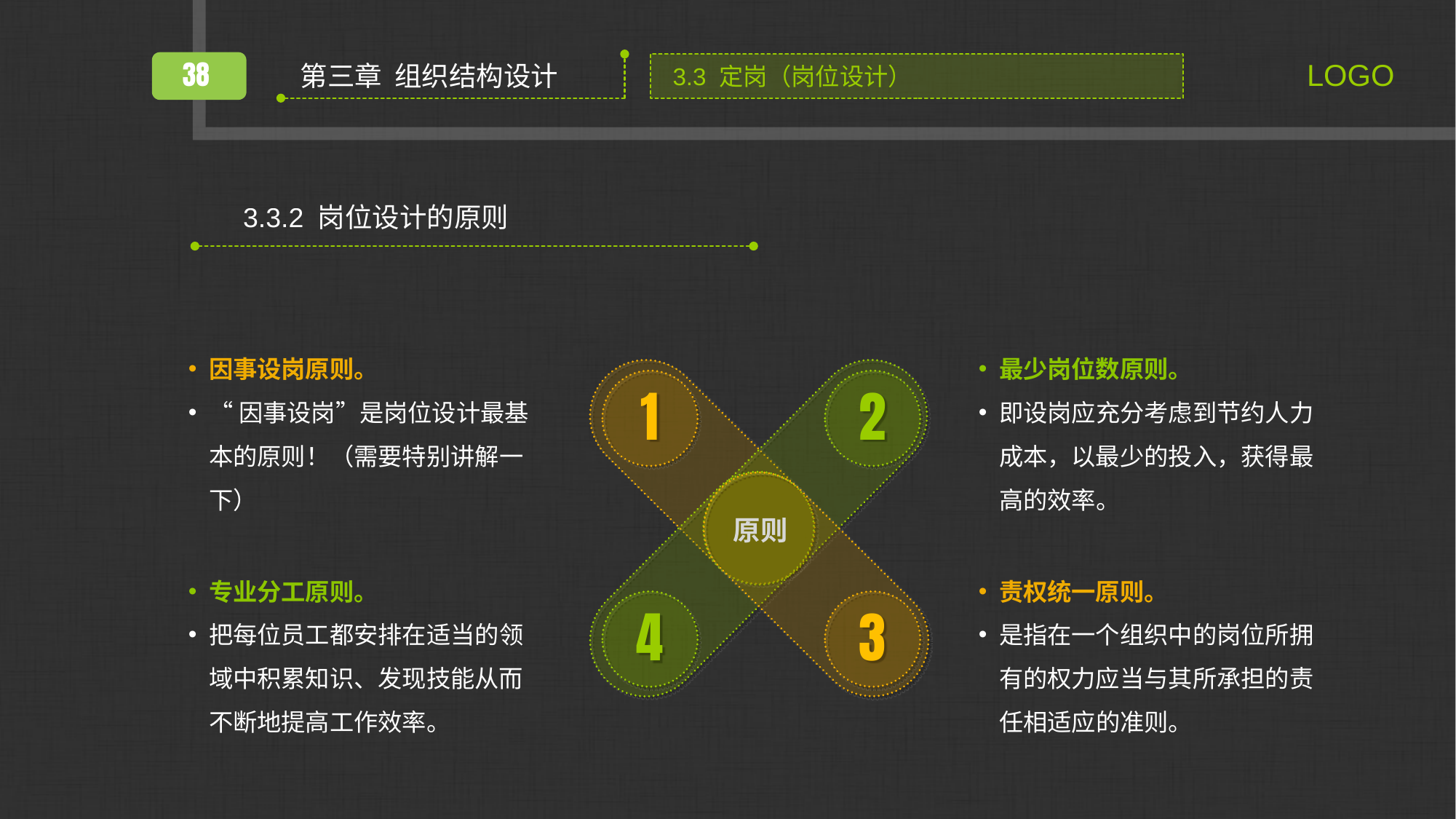

3.3.2 岗位设计的原则
因事设岗原则。
“因事设岗”是岗位设计最基本的原则！（需要特别讲解一下）
最少岗位数原则。
即设岗应充分考虑到节约人力成本，以最少的投入，获得最高的效率。

1
2

原则
专业分工原则。
把每位员工都安排在适当的领域中积累知识、发现技能从而不断地提高工作效率。
责权统一原则。
是指在一个组织中的岗位所拥有的权力应当与其所承担的责任相适应的准则。
4
3